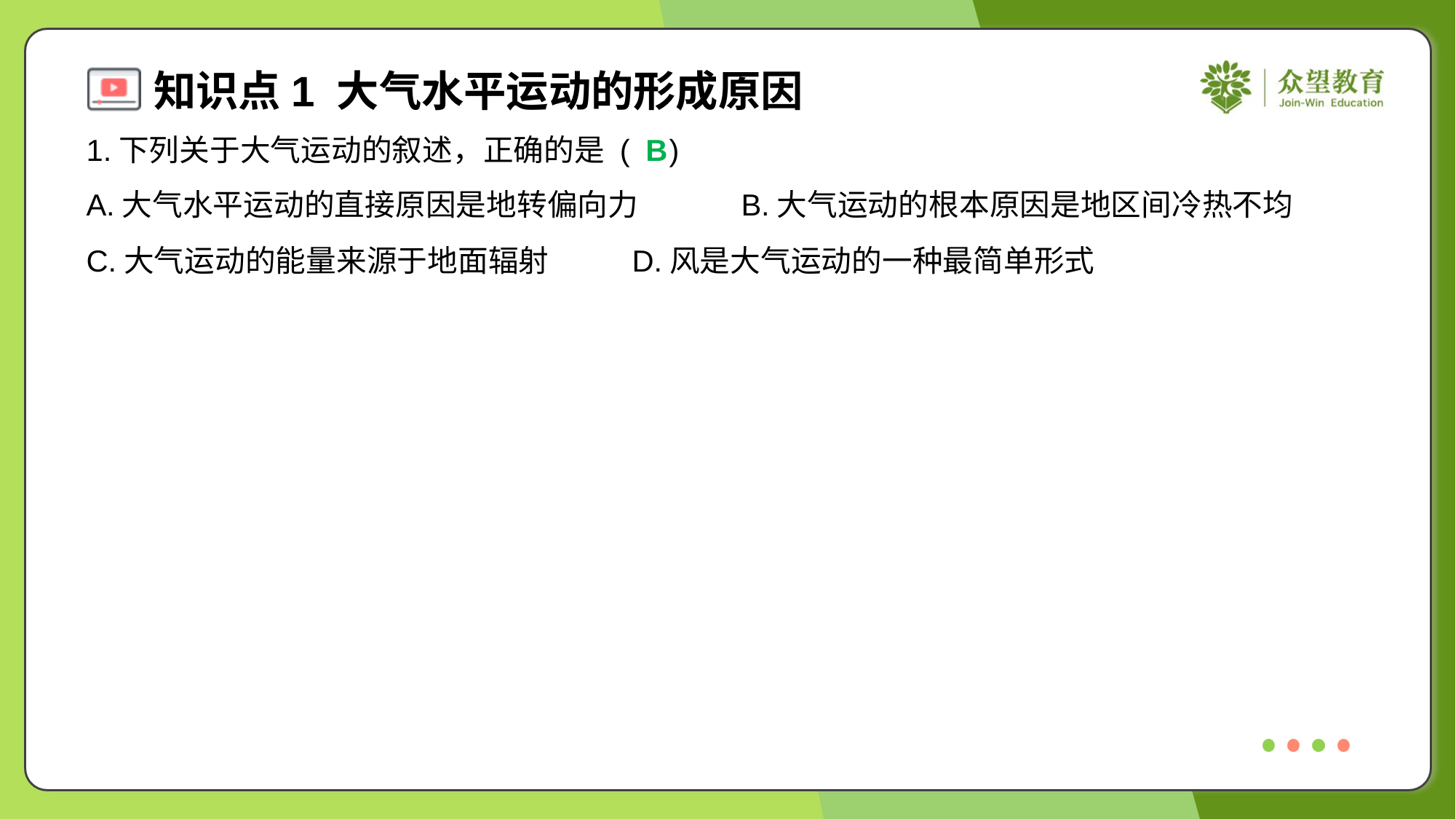

1.下列关于大气运动的叙述，正确的是 (     )
B
A.大气水平运动的直接原因是地转偏向力	B.大气运动的根本原因是地区间冷热不均
C.大气运动的能量来源于地面辐射	D.风是大气运动的一种最简单形式